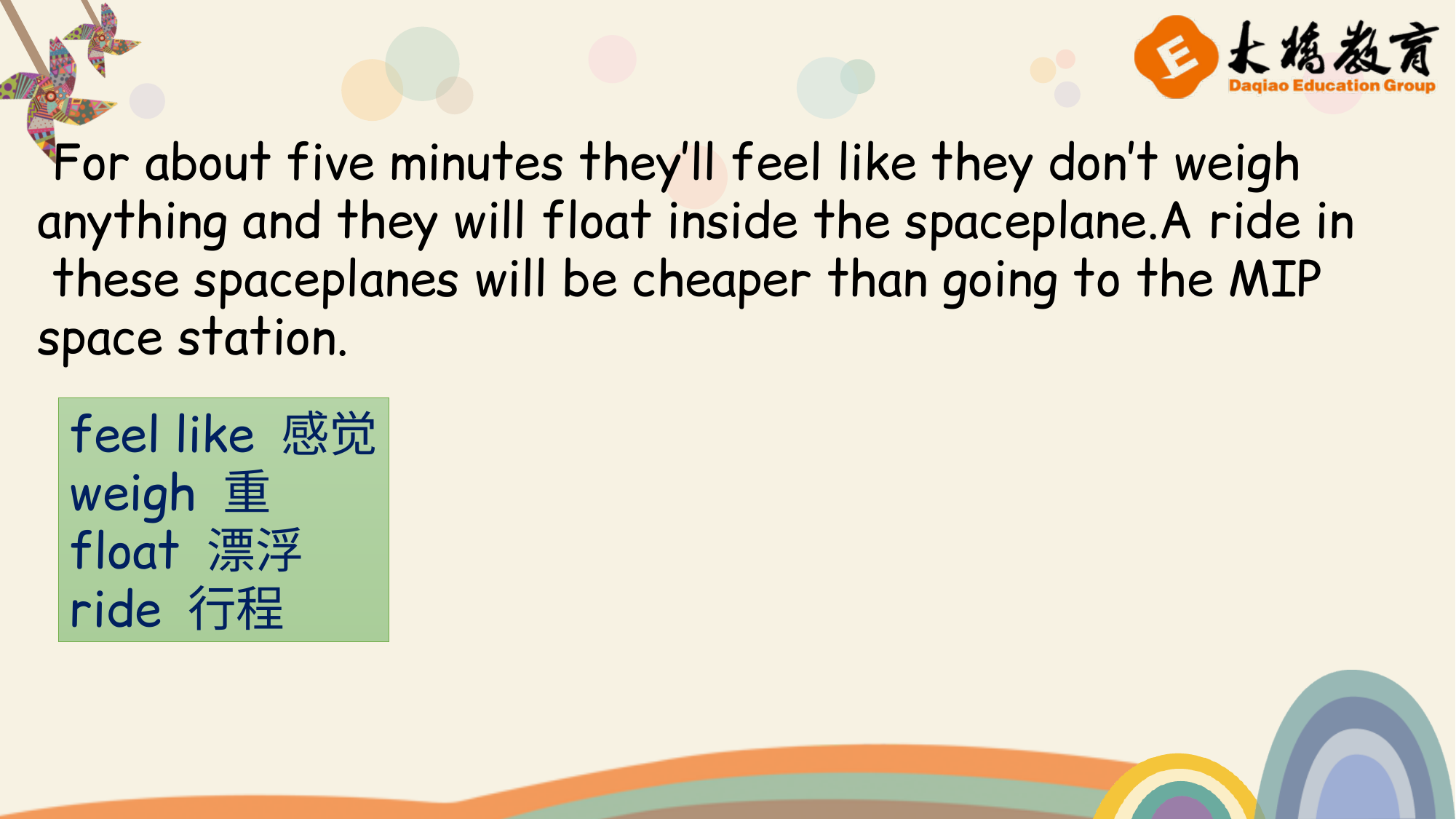

For about five minutes they’ll feel like they don’t weigh
anything and they will float inside the spaceplane.A ride in
 these spaceplanes will be cheaper than going to the MIP
space station.

feel like 感觉
weigh 重
float 漂浮
ride 行程